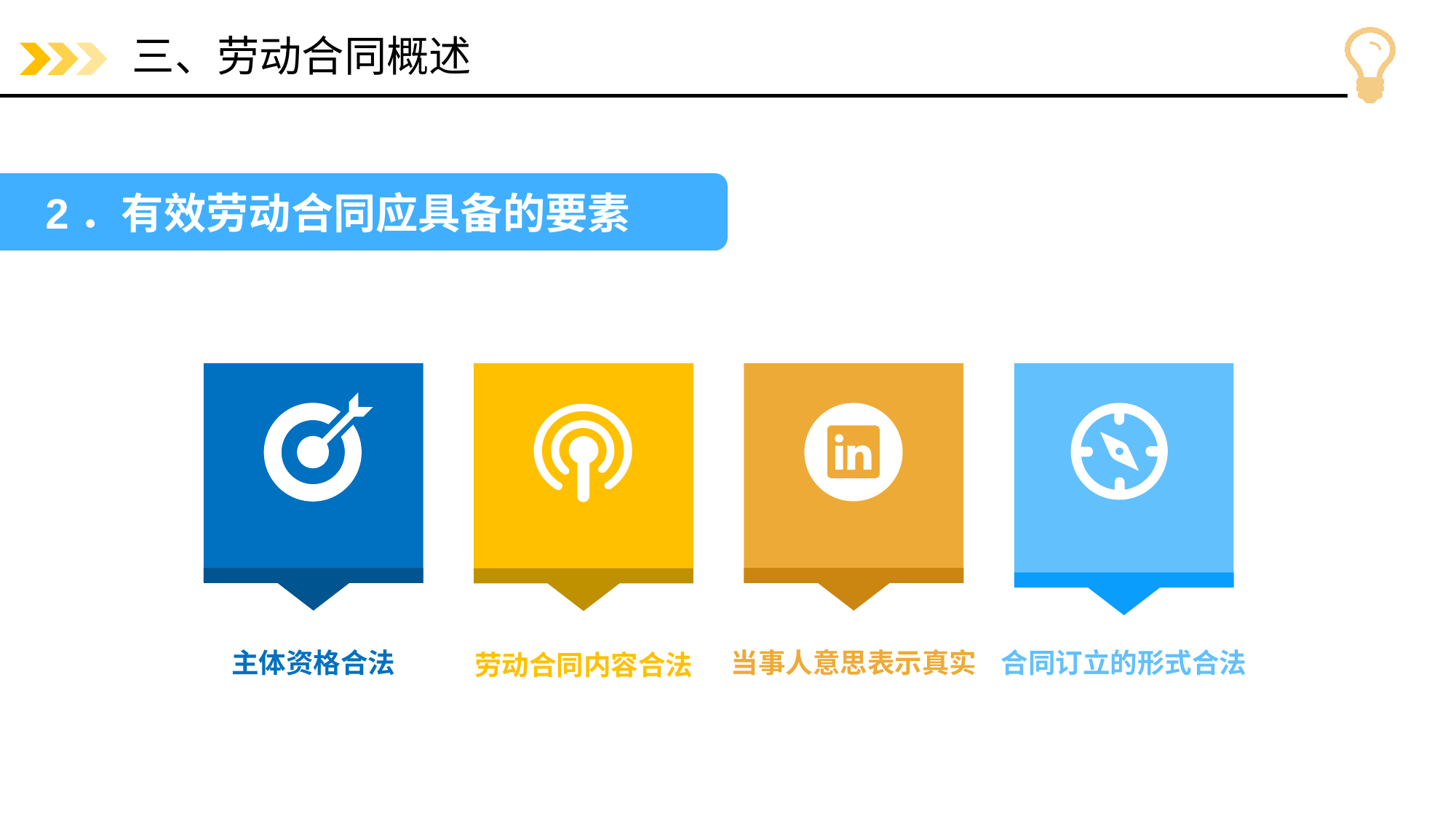

16
# 三、劳动合同概述
2．有效劳动合同应具备的要素

主体资格合法

劳动合同内容合法

当事人意思表示真实

合同订立的形式合法